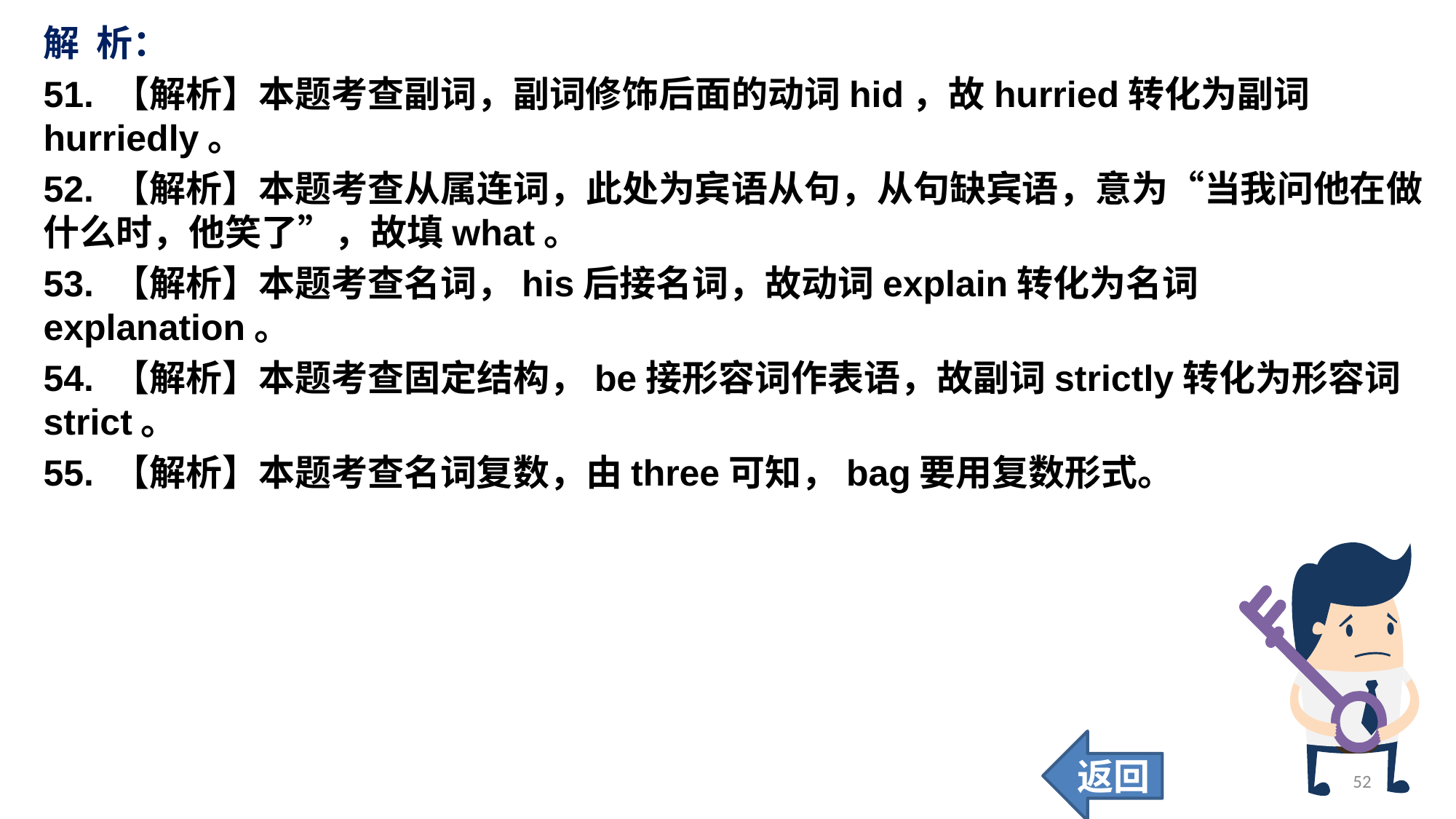

解  析：
51. 【解析】本题考查副词，副词修饰后面的动词hid，故hurried转化为副词hurriedly。
52. 【解析】本题考查从属连词，此处为宾语从句，从句缺宾语，意为“当我问他在做什么时，他笑了”，故填what。
53. 【解析】本题考查名词，his后接名词，故动词explain转化为名词explanation。
54. 【解析】本题考查固定结构，be接形容词作表语，故副词strictly转化为形容词strict。
55. 【解析】本题考查名词复数，由three可知，bag要用复数形式。

返回
52